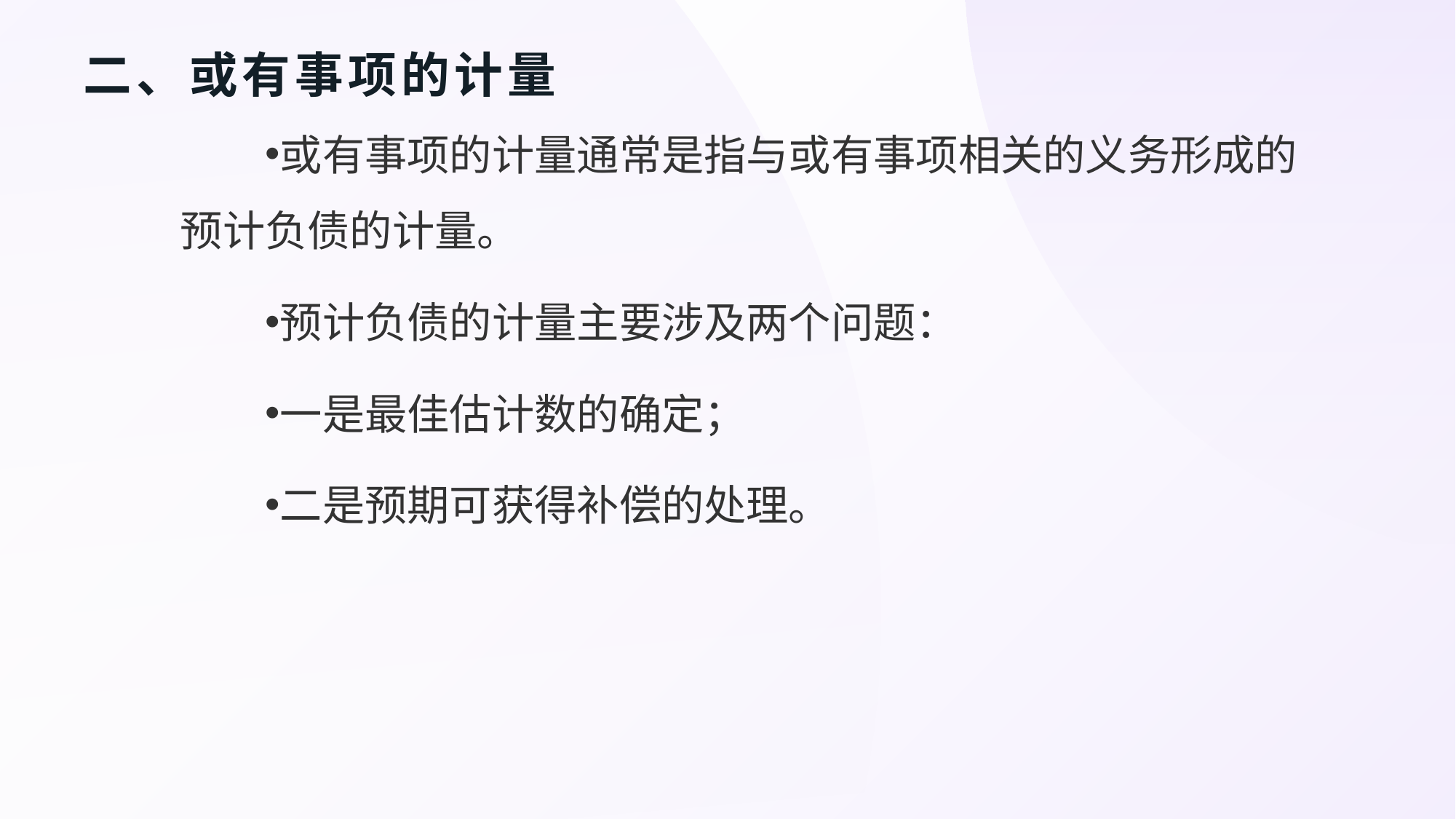

# 二、或有事项的计量
或有事项的计量通常是指与或有事项相关的义务形成的预计负债的计量。
预计负债的计量主要涉及两个问题：
一是最佳估计数的确定；
二是预期可获得补偿的处理。